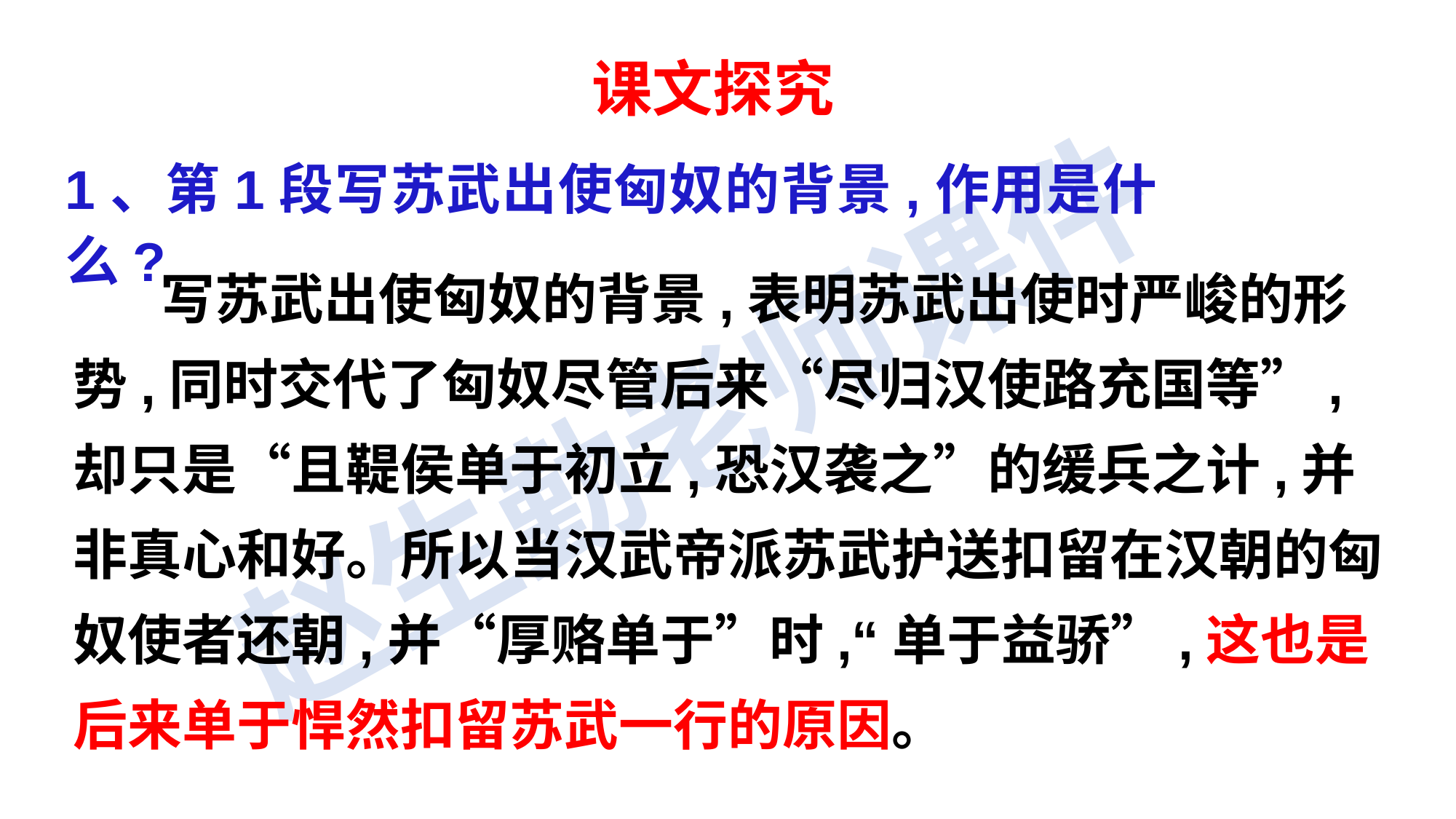

课文探究
1、第1段写苏武出使匈奴的背景,作用是什么?
      写苏武出使匈奴的背景,表明苏武出使时严峻的形势,同时交代了匈奴尽管后来“尽归汉使路充国等”,却只是“且鞮侯单于初立,恐汉袭之”的缓兵之计,并非真心和好。所以当汉武帝派苏武护送扣留在汉朝的匈奴使者还朝,并“厚赂单于”时,“单于益骄”,这也是后来单于悍然扣留苏武一行的原因。